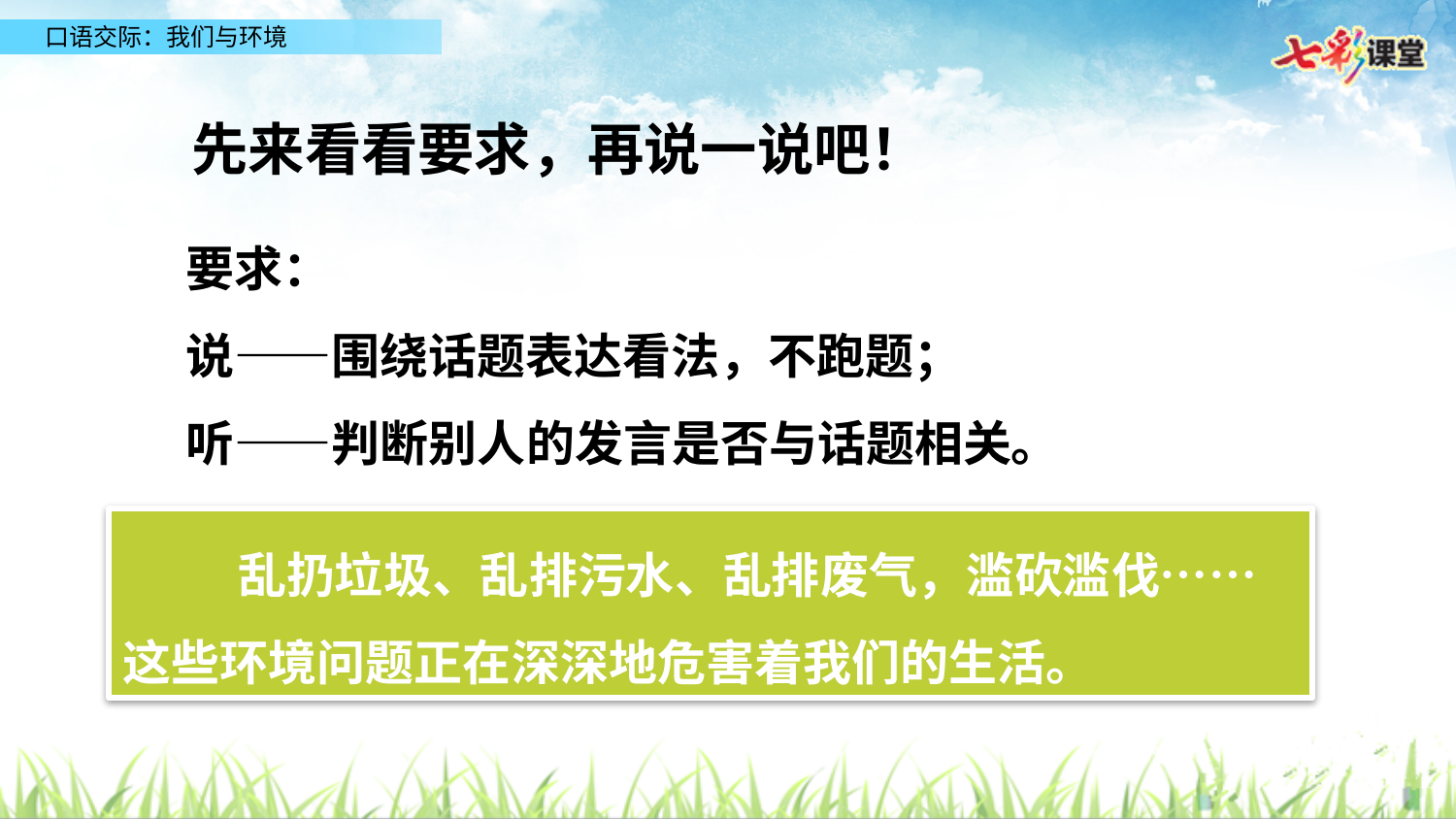

先来看看要求，再说一说吧！
要求：
说——围绕话题表达看法，不跑题；
听——判断别人的发言是否与话题相关。
乱扔垃圾、乱排污水、乱排废气，滥砍滥伐……这些环境问题正在深深地危害着我们的生活。